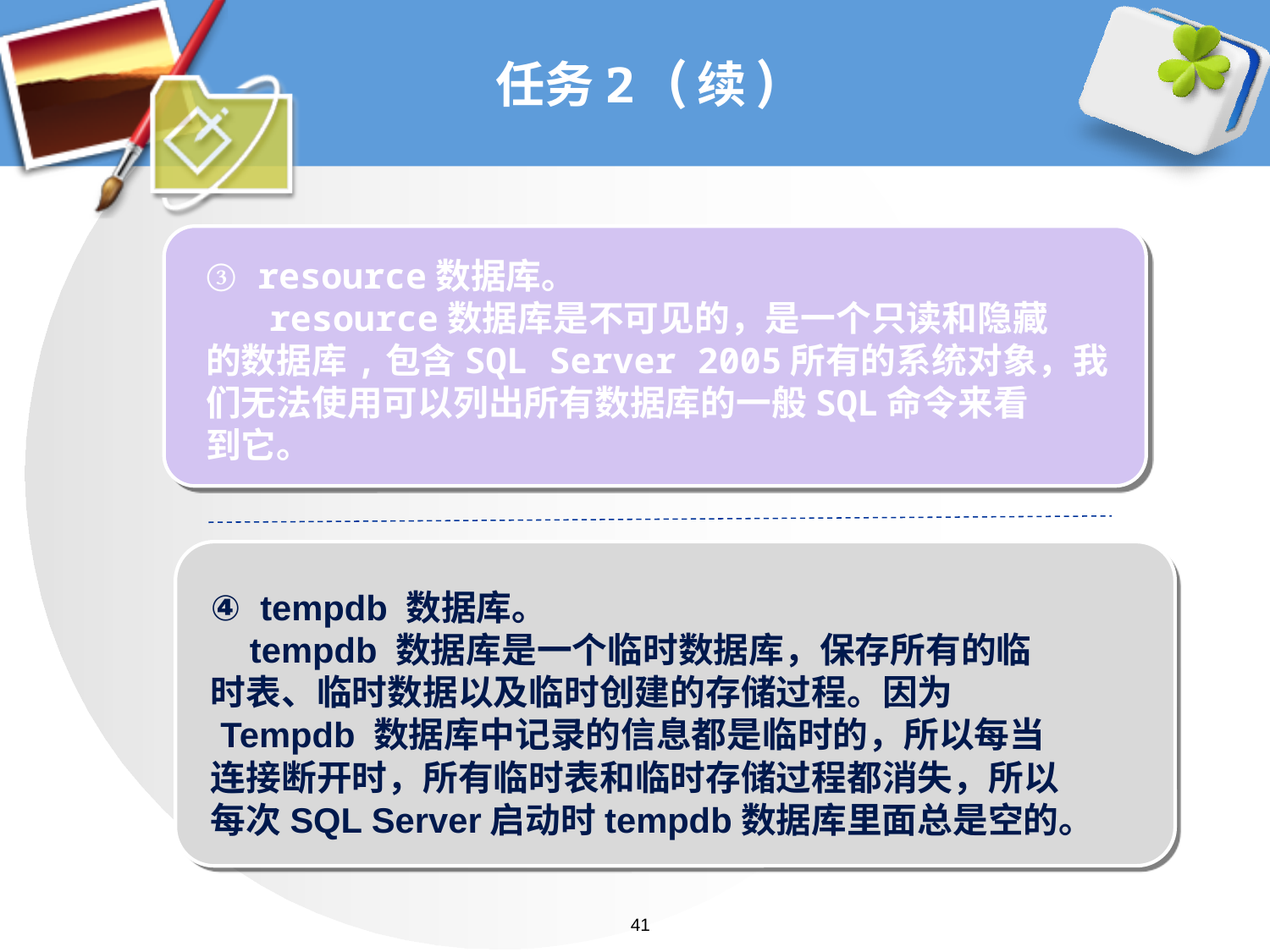

# 任务2    (续)

③ resource数据库。
   resource数据库是不可见的，是一个只读和隐藏
的数据库,包含SQL Server 2005所有的系统对象，我
们无法使用可以列出所有数据库的一般SQL命令来看
到它。

④  tempdb 数据库。
    tempdb 数据库是一个临时数据库，保存所有的临
时表、临时数据以及临时创建的存储过程。因为
 Tempdb 数据库中记录的信息都是临时的，所以每当
连接断开时，所有临时表和临时存储过程都消失，所以
每次SQL Server启动时tempdb数据库里面总是空的。
41